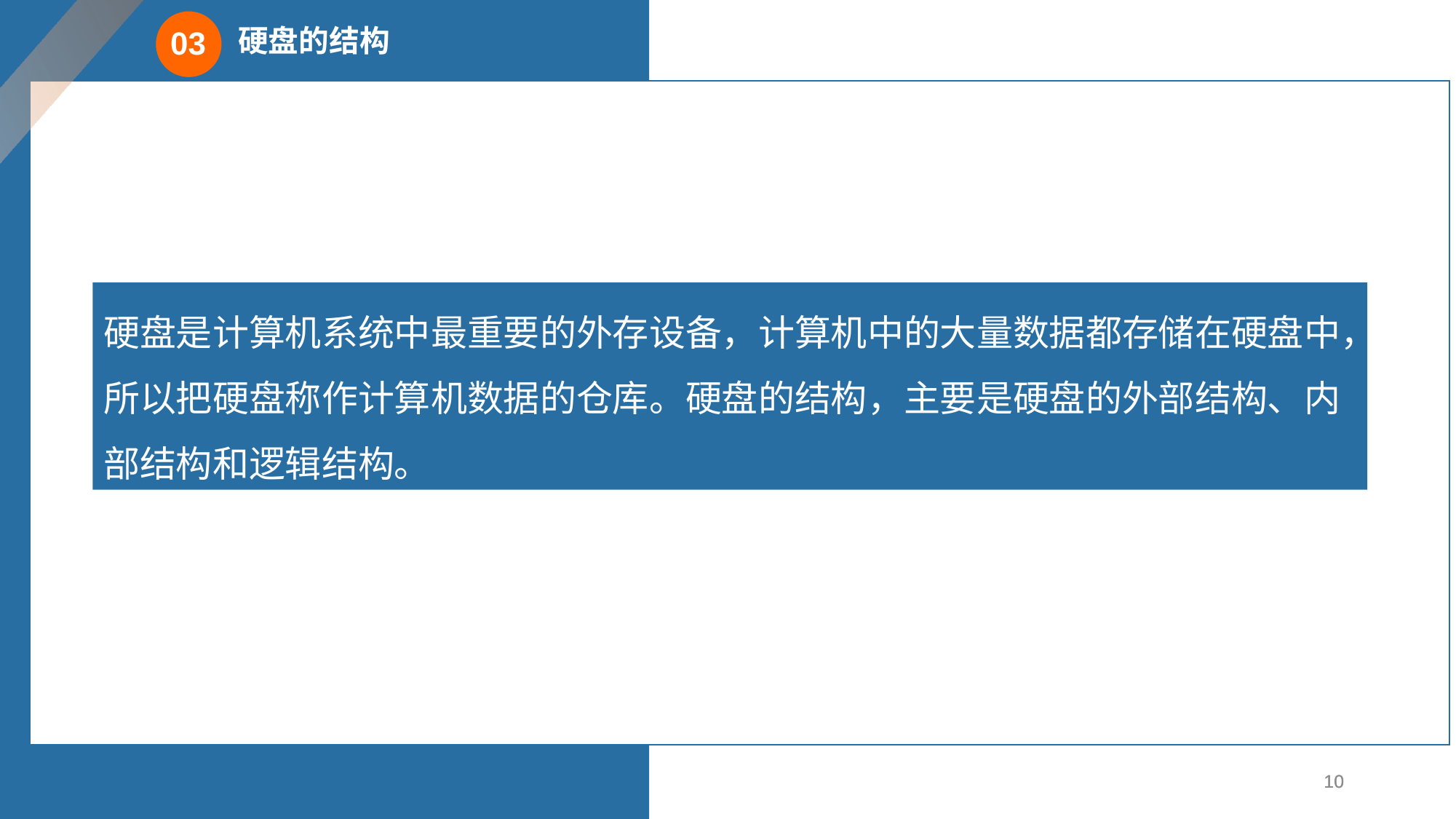

硬盘的结构
03
硬盘是计算机系统中最重要的外存设备，计算机中的大量数据都存储在硬盘中，所以把硬盘称作计算机数据的仓库。硬盘的结构，主要是硬盘的外部结构、内部结构和逻辑结构。